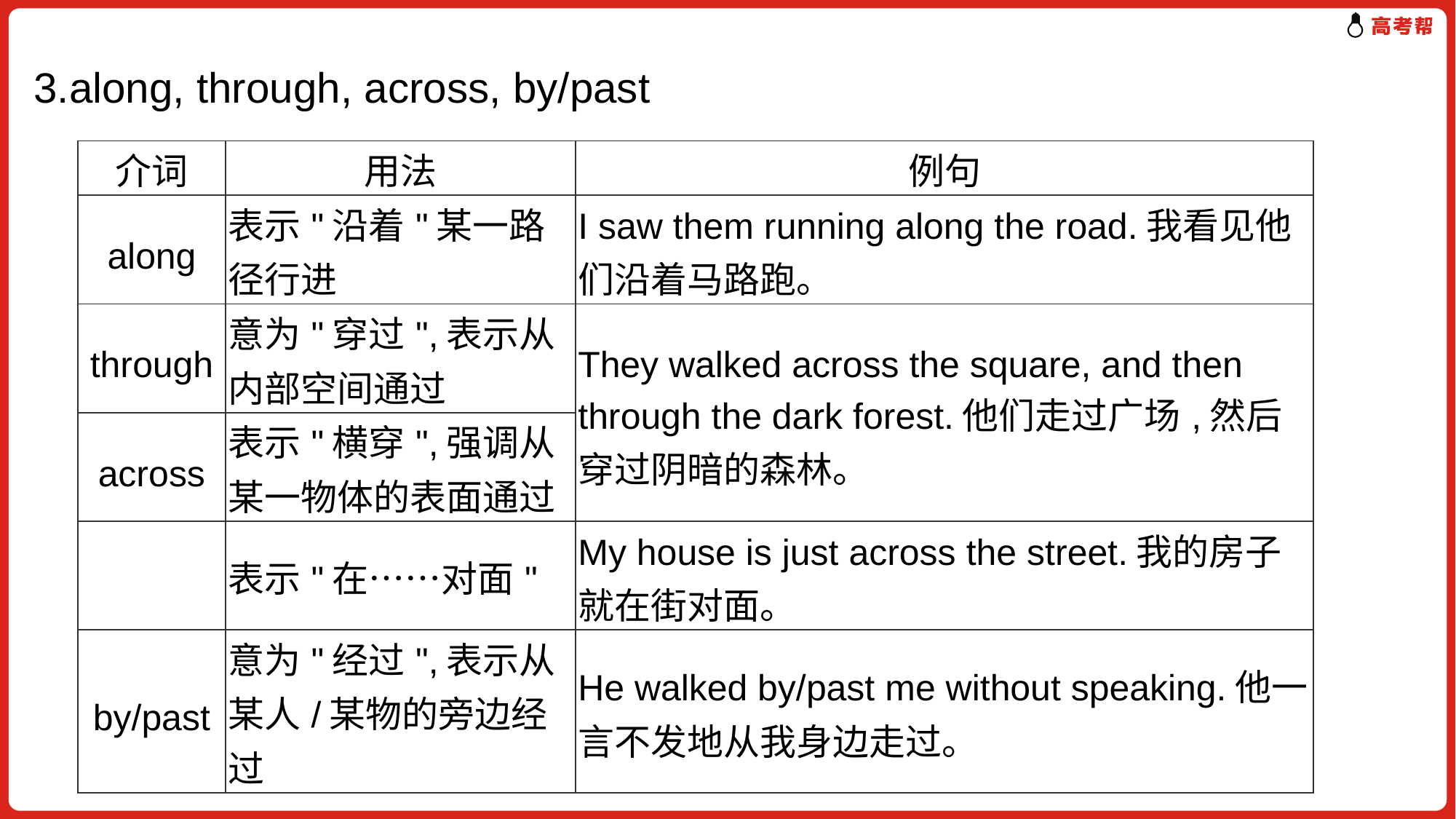

3.along, through, across, by/past

| 介词 | 用法 | 例句 |
| --- | --- | --- |
| along | 表示"沿着"某一路径行进 | I saw them running along the road.我看见他们沿着马路跑。 |
| through | 意为"穿过",表示从内部空间通过 | They walked across the square, and then through the dark forest.他们走过广场,然后穿过阴暗的森林。 |
| across | 表示"横穿",强调从某一物体的表面通过 |  |
|  | 表示"在……对面" | My house is just across the street.我的房子就在街对面。 |
| by/past | 意为"经过",表示从某人/某物的旁边经过 | He walked by/past me without speaking.他一言不发地从我身边走过。 |